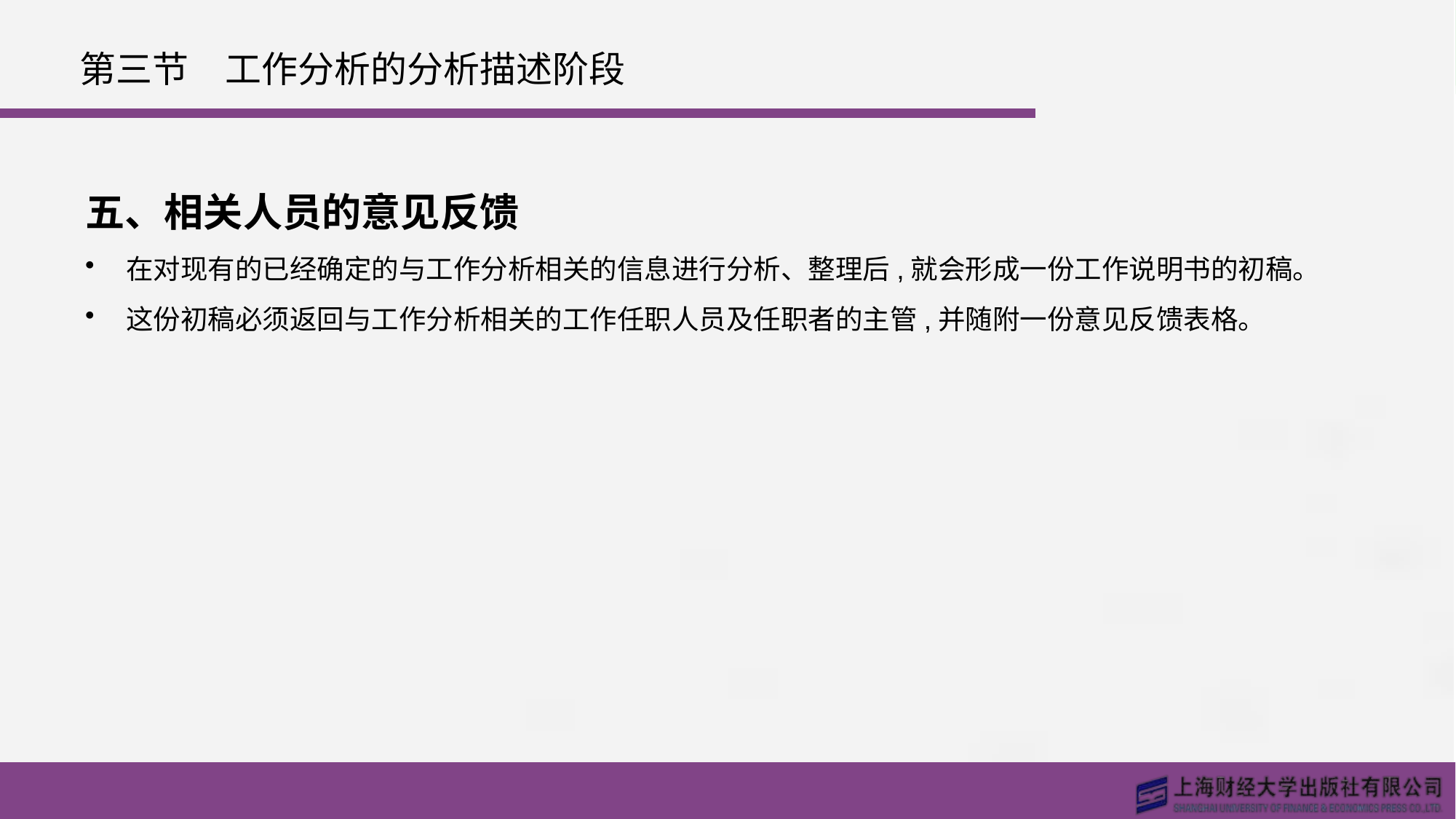

# 第三节　工作分析的分析描述阶段
五、相关人员的意见反馈
在对现有的已经确定的与工作分析相关的信息进行分析、整理后,就会形成一份工作说明书的初稿。
这份初稿必须返回与工作分析相关的工作任职人员及任职者的主管,并随附一份意见反馈表格。